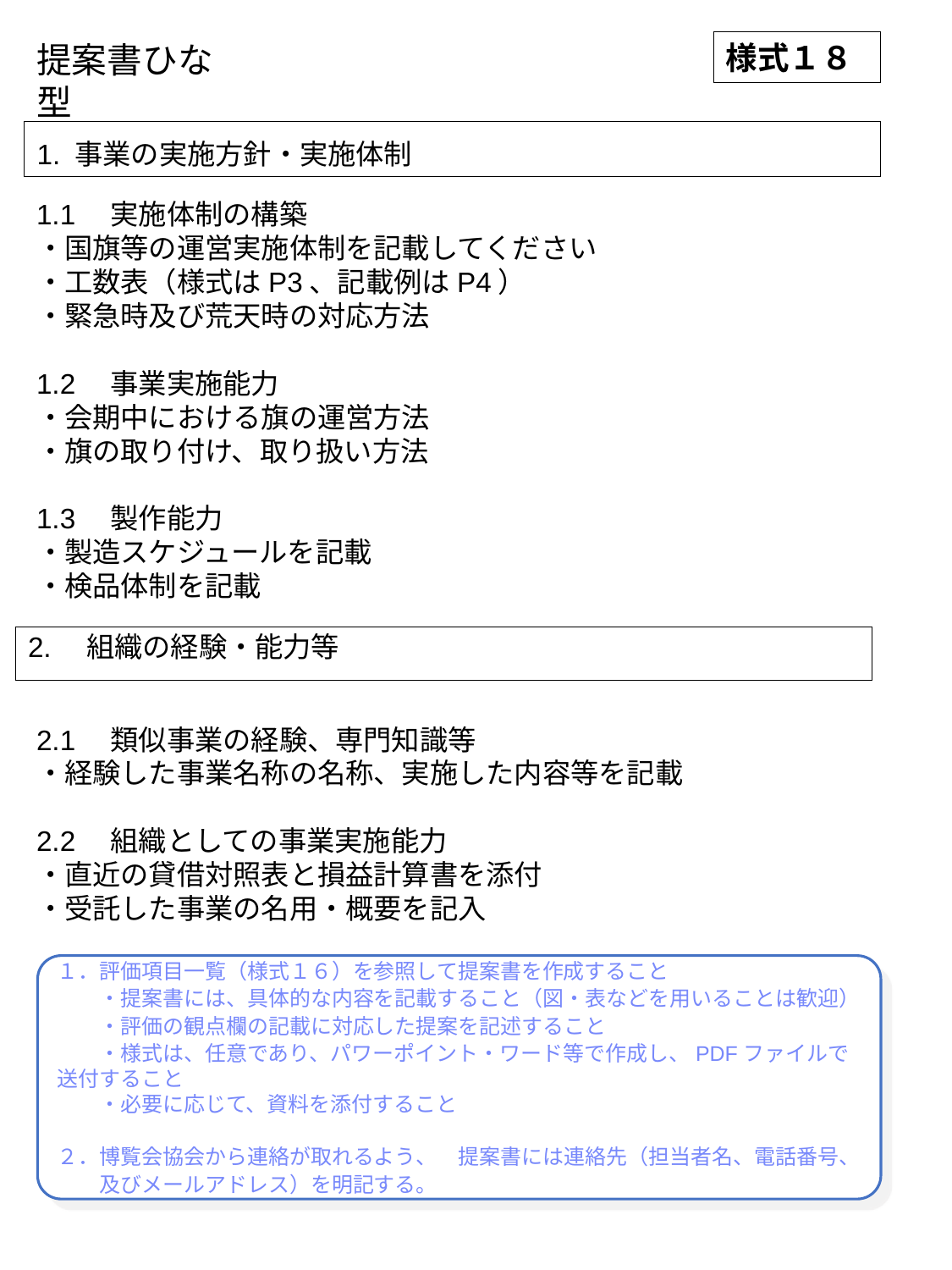

提案書ひな型
様式１８
1. 事業の実施方針・実施体制
1.1　実施体制の構築
・国旗等の運営実施体制を記載してください
・工数表（様式はP3、記載例はP4）
・緊急時及び荒天時の対応方法

1.2　事業実施能力
・会期中における旗の運営方法
・旗の取り付け、取り扱い方法

1.3　製作能力
・製造スケジュールを記載
・検品体制を記載
2.　組織の経験・能力等
2.1　類似事業の経験、専門知識等
・経験した事業名称の名称、実施した内容等を記載

2.2　組織としての事業実施能力
・直近の貸借対照表と損益計算書を添付
・受託した事業の名用・概要を記入

１．評価項目一覧（様式１６）を参照して提案書を作成すること
　　・提案書には、具体的な内容を記載すること（図・表などを用いることは歓迎）
　　・評価の観点欄の記載に対応した提案を記述すること
　　・様式は、任意であり、パワーポイント・ワード等で作成し、PDFファイルで送付すること
　　・必要に応じて、資料を添付すること
２．博覧会協会から連絡が取れるよう、　提案書には連絡先（担当者名、電話番号、
　　及びメールアドレス）を明記する。